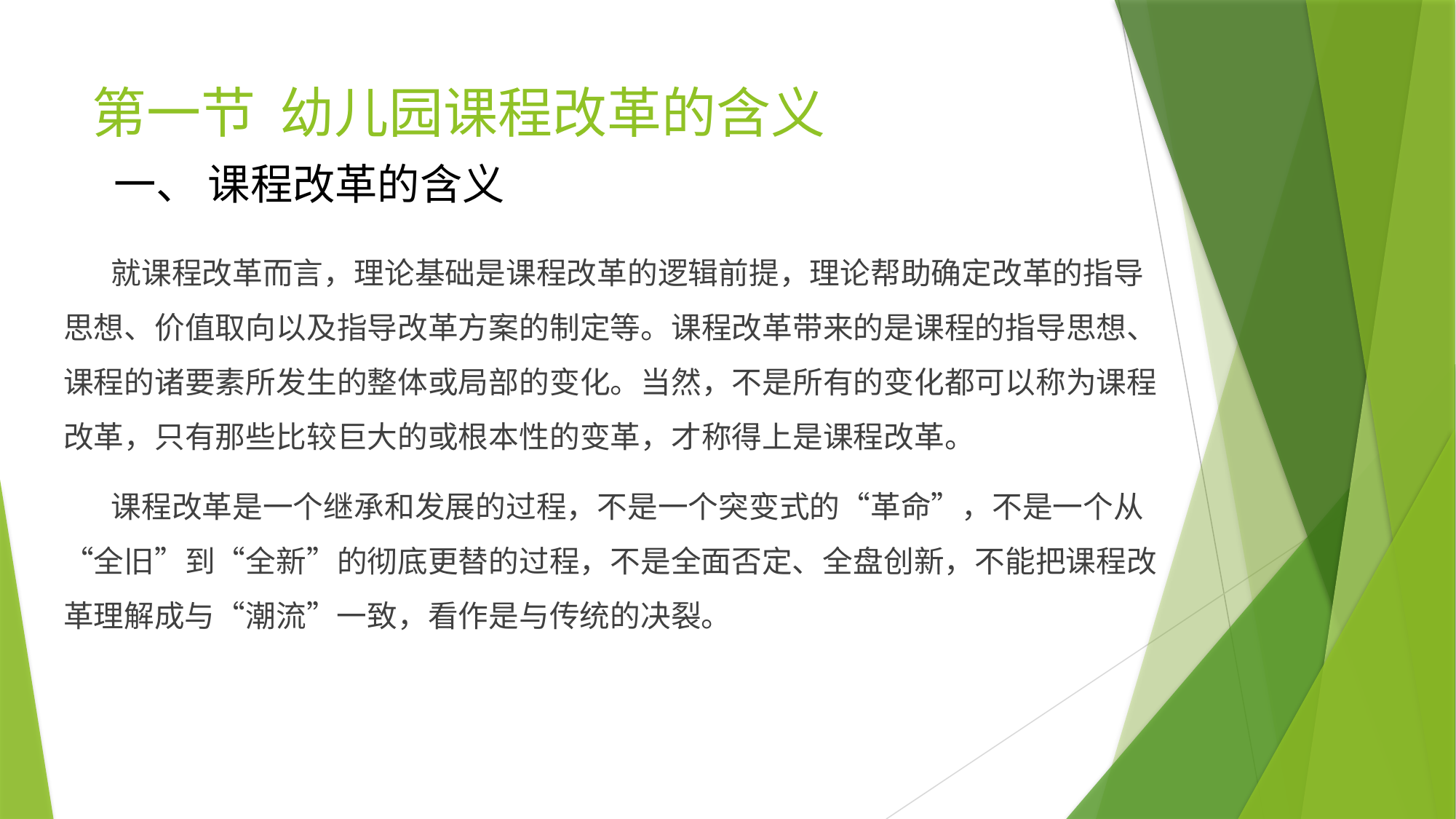

# 第一节  幼儿园课程改革的含义
一、 课程改革的含义
      就课程改革而言，理论基础是课程改革的逻辑前提，理论帮助确定改革的指导思想、价值取向以及指导改革方案的制定等。课程改革带来的是课程的指导思想、课程的诸要素所发生的整体或局部的变化。当然，不是所有的变化都可以称为课程改革，只有那些比较巨大的或根本性的变革，才称得上是课程改革。
      课程改革是一个继承和发展的过程，不是一个突变式的“革命”，不是一个从“全旧”到“全新”的彻底更替的过程，不是全面否定、全盘创新，不能把课程改革理解成与“潮流”一致，看作是与传统的决裂。